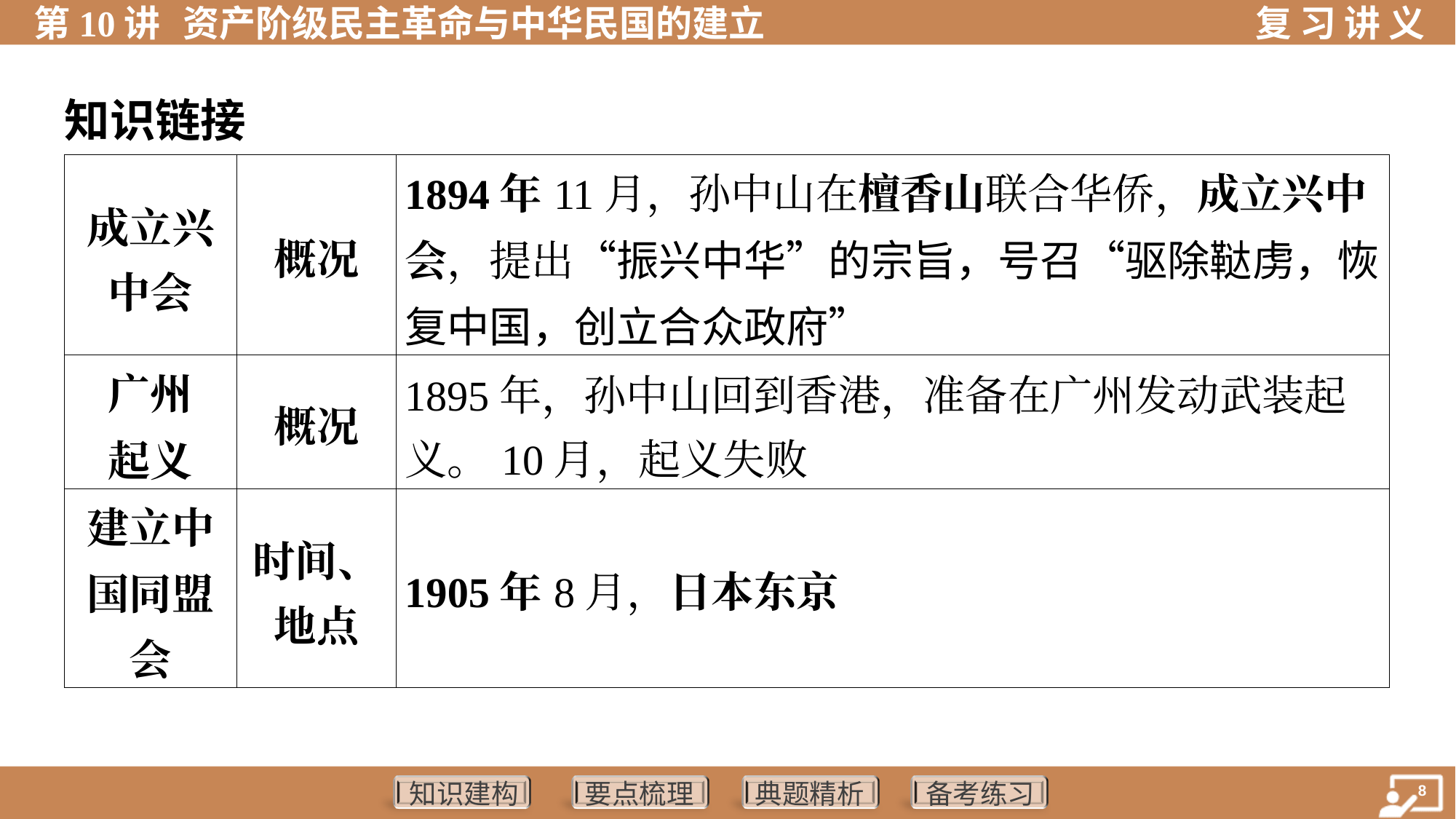

知识链接
| 成立兴 中会 | 概况 | 1894年11月，孙中山在檀香山联合华侨，成立兴中 会，提出“振兴中华”的宗旨，号召“驱除鞑虏，恢复中国，创立合众政府” |
| --- | --- | --- |
| 广州 起义 | 概况 | 1895年，孙中山回到香港，准备在广州发动武装起 义。10月，起义失败 |
| 建立中 国同盟 会 | 时间、 地点 | 1905年8月，日本东京 |